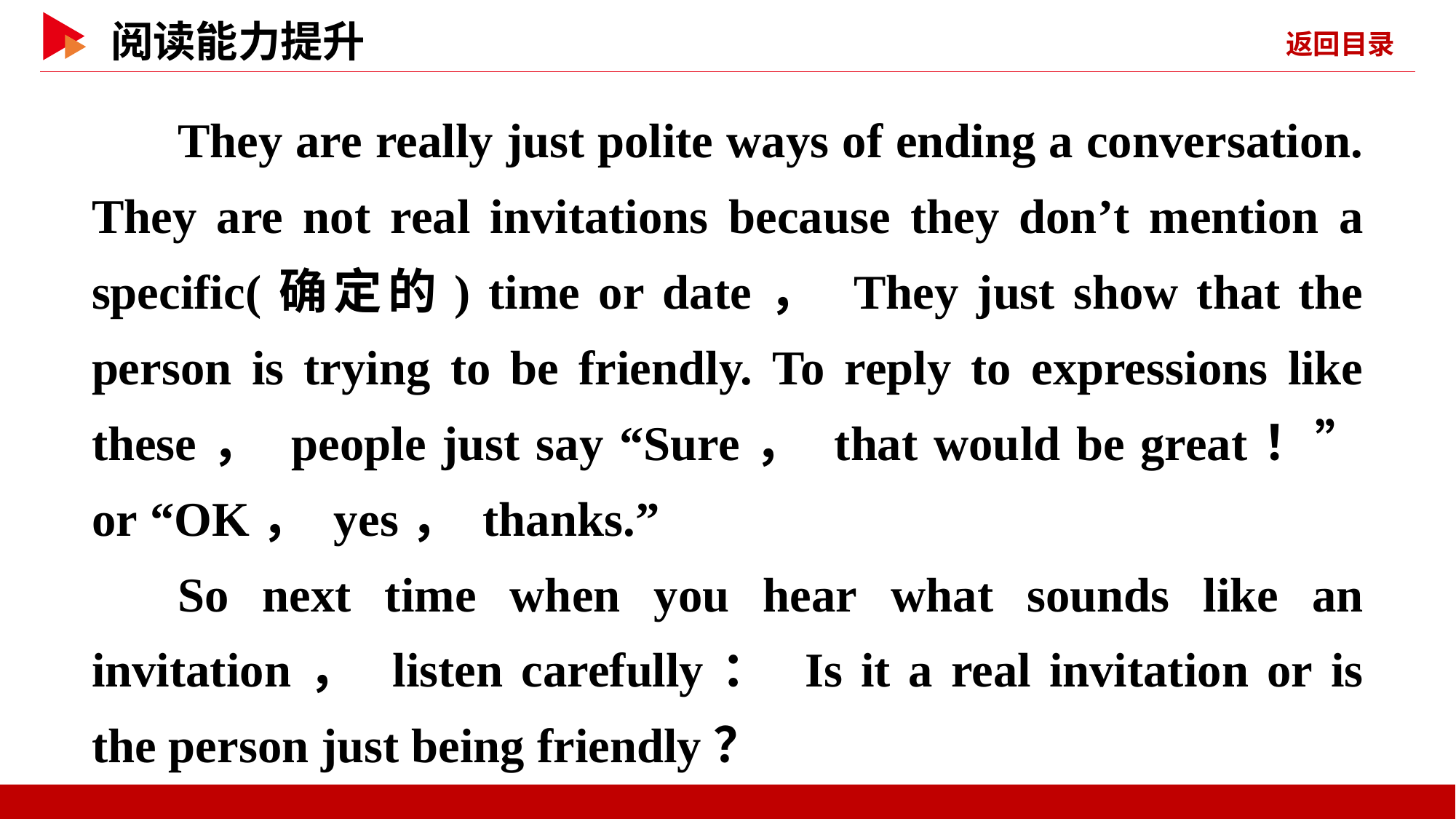

They are really just polite ways of ending a conversation. They are not real invitations because they don’t mention a specific(确定的) time or date， They just show that the person is trying to be friendly. To reply to expressions like these， people just say “Sure， that would be great！” or “OK， yes， thanks.”
So next time when you hear what sounds like an invitation， listen carefully： Is it a real invitation or is the person just being friendly？